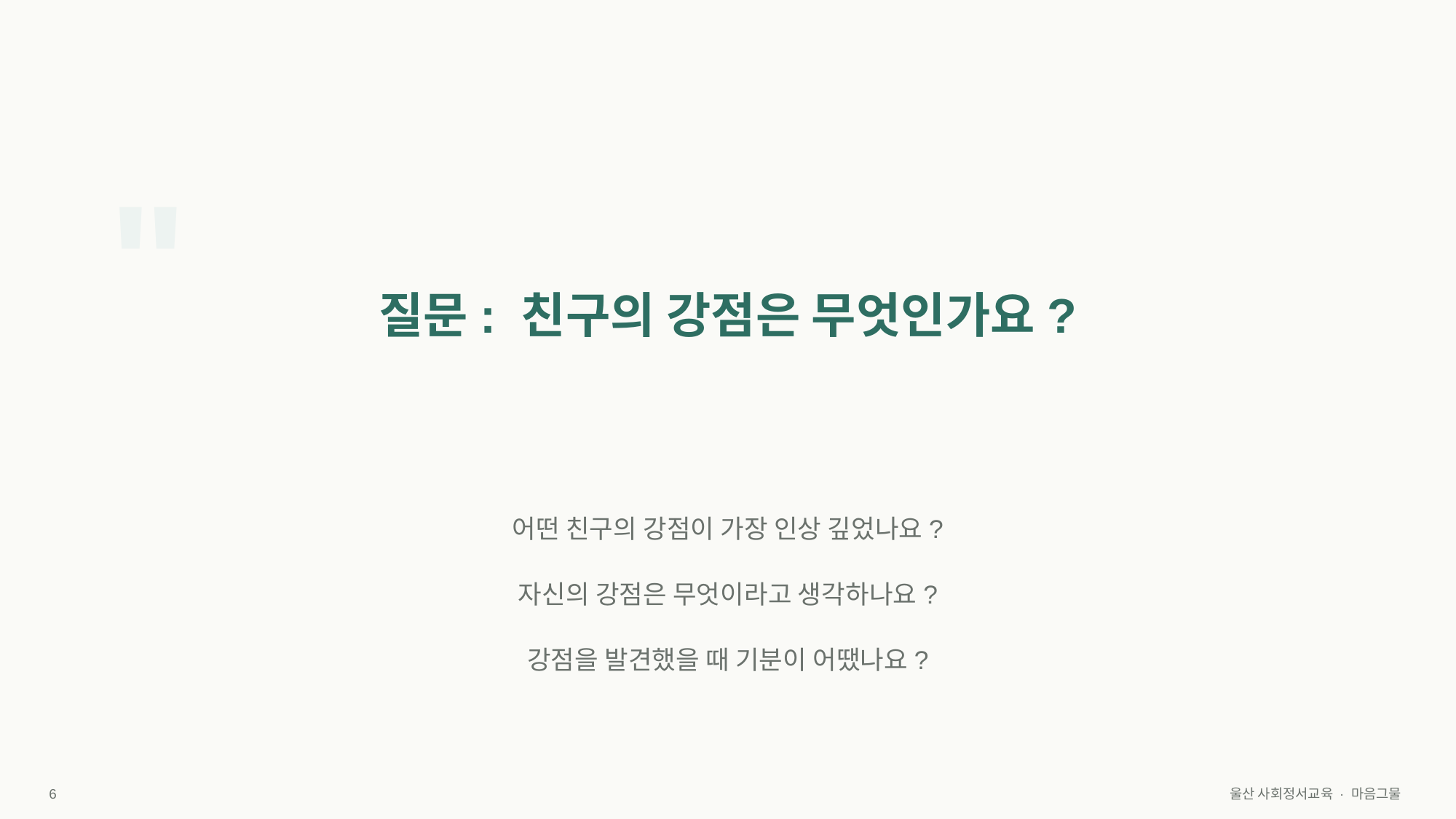

"
질문: 친구의 강점은 무엇인가요?
어떤 친구의 강점이 가장 인상 깊었나요?
자신의 강점은 무엇이라고 생각하나요?
강점을 발견했을 때 기분이 어땠나요?
6
울산 사회정서교육 · 마음그물